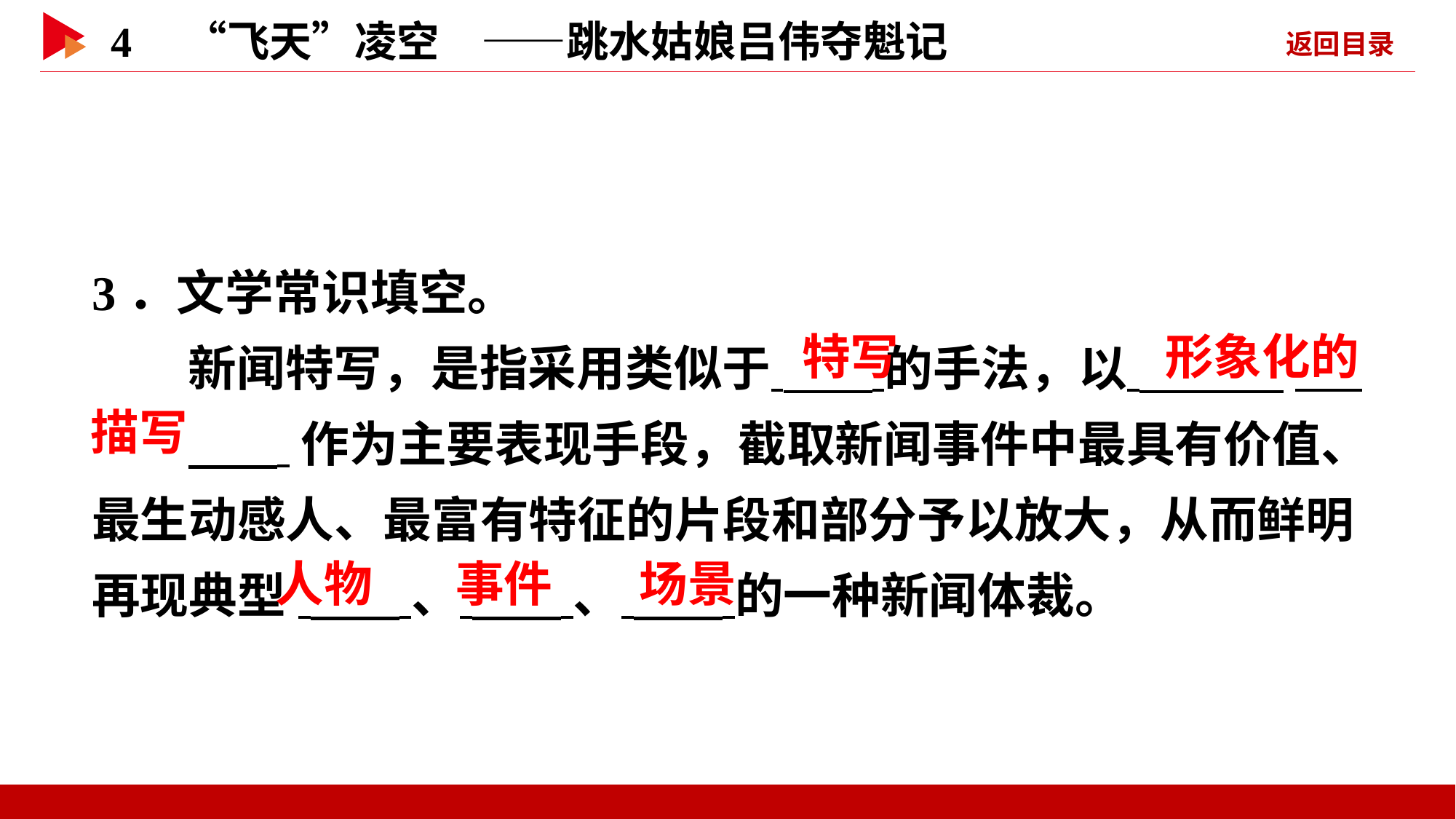

3．文学常识填空。
新闻特写，是指采用类似于          的手法，以              _
         作为主要表现手段，截取新闻事件中最具有价值、最生动感人、最富有特征的片段和部分予以放大，从而鲜明再现典型           、          、          的一种新闻体裁。
 特写
 形象化的
描写
 人物
 事件
 场景